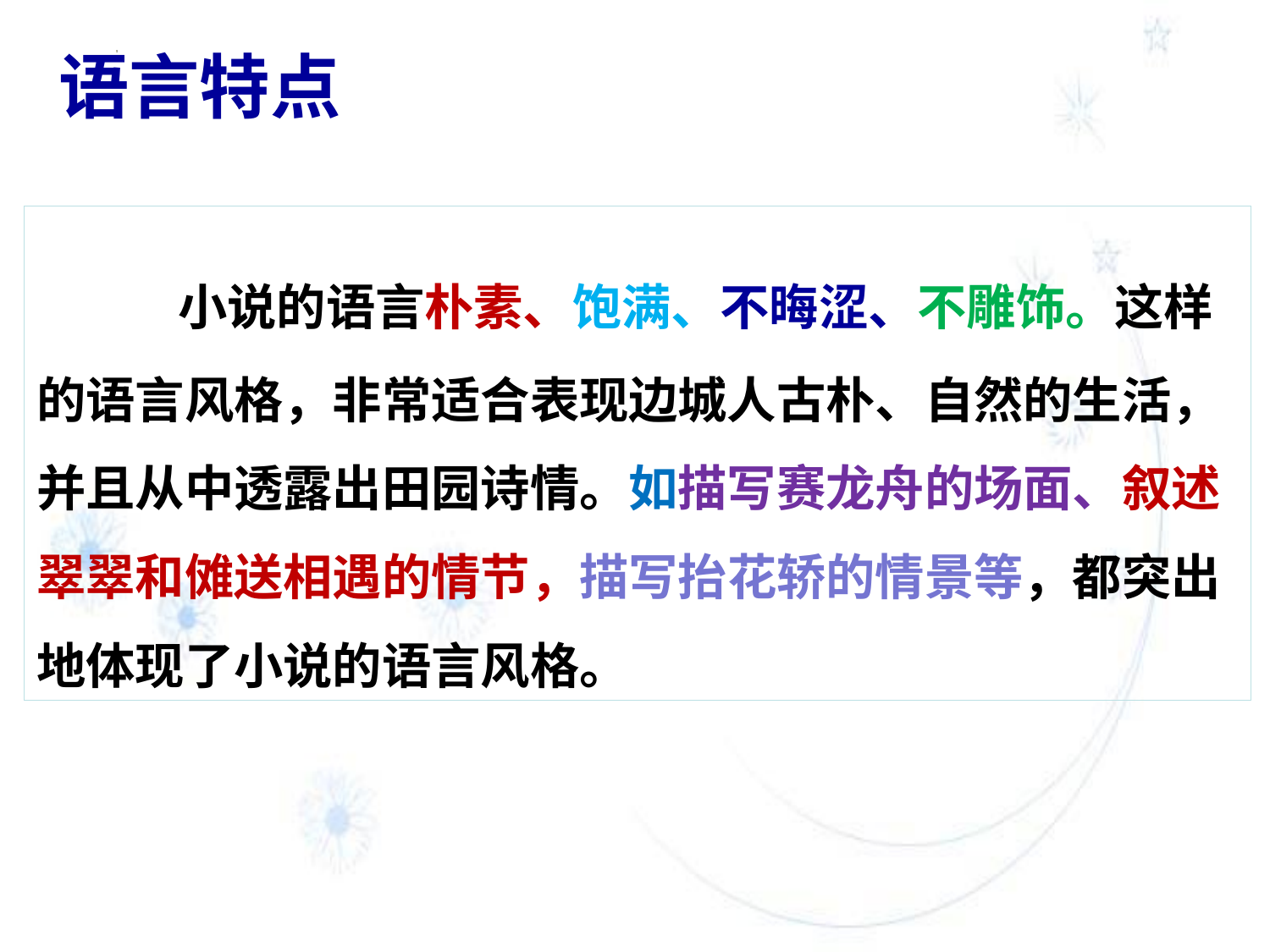

语言特点
　　小说的语言朴素、饱满、不晦涩、不雕饰。这样的语言风格，非常适合表现边城人古朴、自然的生活，并且从中透露出田园诗情。如描写赛龙舟的场面、叙述翠翠和傩送相遇的情节，描写抬花轿的情景等，都突出地体现了小说的语言风格。